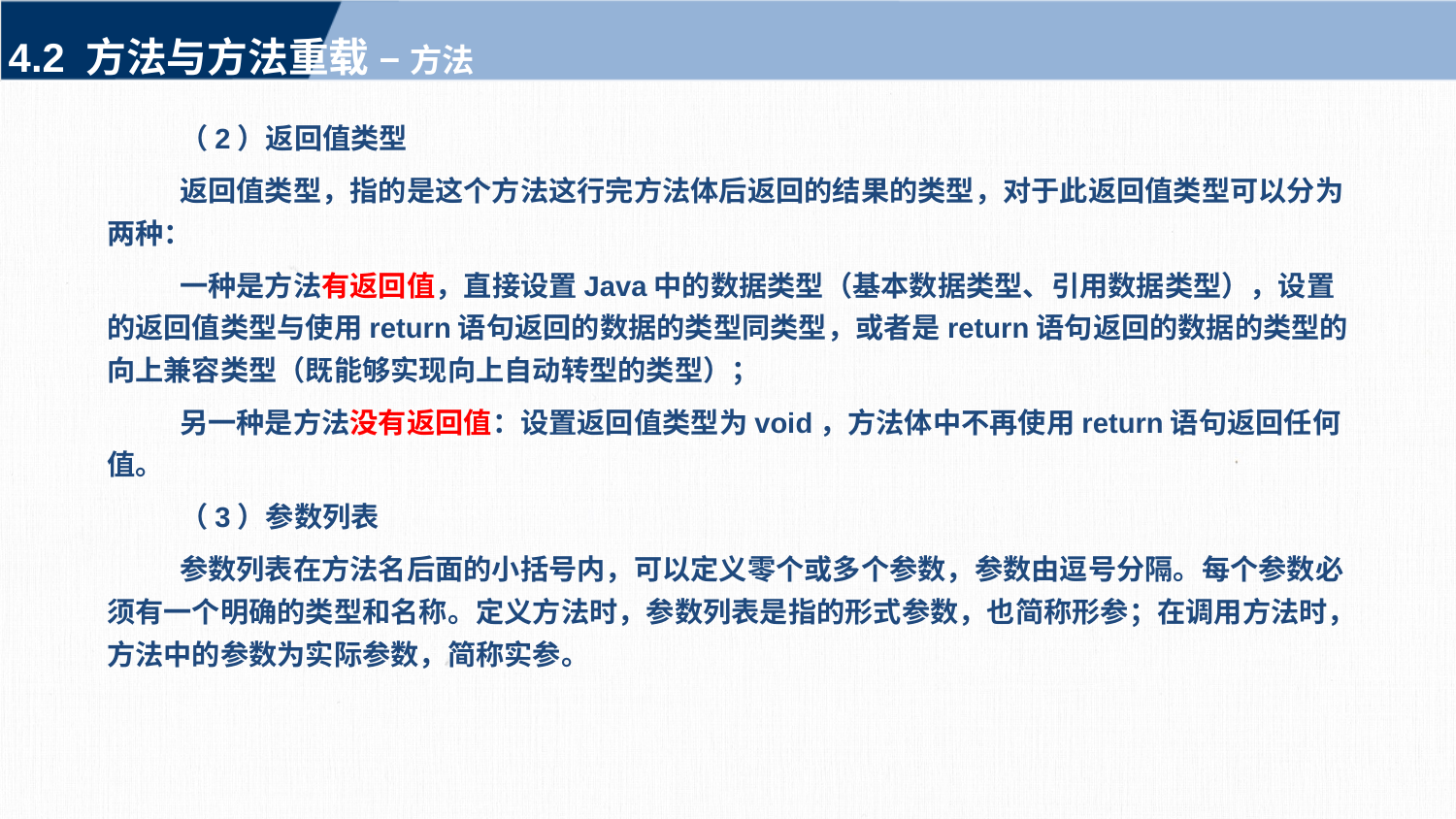

4.2 方法与方法重载 – 方法

（2）返回值类型
返回值类型，指的是这个方法这行完方法体后返回的结果的类型，对于此返回值类型可以分为两种：
一种是方法有返回值，直接设置Java中的数据类型（基本数据类型、引用数据类型），设置的返回值类型与使用return语句返回的数据的类型同类型，或者是return语句返回的数据的类型的向上兼容类型（既能够实现向上自动转型的类型）；
另一种是方法没有返回值：设置返回值类型为void，方法体中不再使用return语句返回任何值。
（3）参数列表
参数列表在方法名后面的小括号内，可以定义零个或多个参数，参数由逗号分隔。每个参数必须有一个明确的类型和名称。定义方法时，参数列表是指的形式参数，也简称形参；在调用方法时，方法中的参数为实际参数，简称实参。